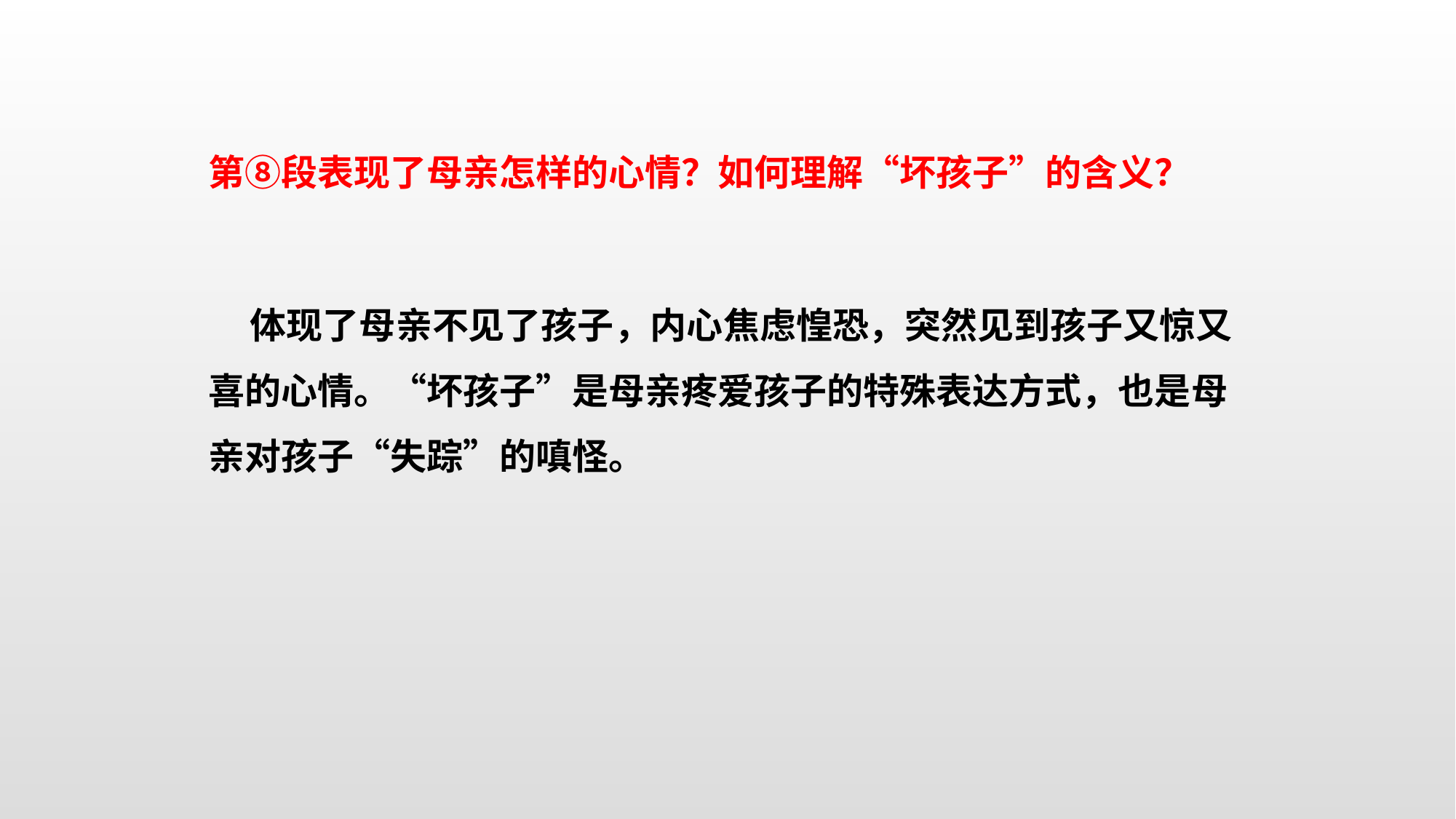

第⑧段表现了母亲怎样的心情？如何理解“坏孩子”的含义？
    体现了母亲不见了孩子，内心焦虑惶恐，突然见到孩子又惊又喜的心情。“坏孩子”是母亲疼爱孩子的特殊表达方式，也是母亲对孩子“失踪”的嗔怪。